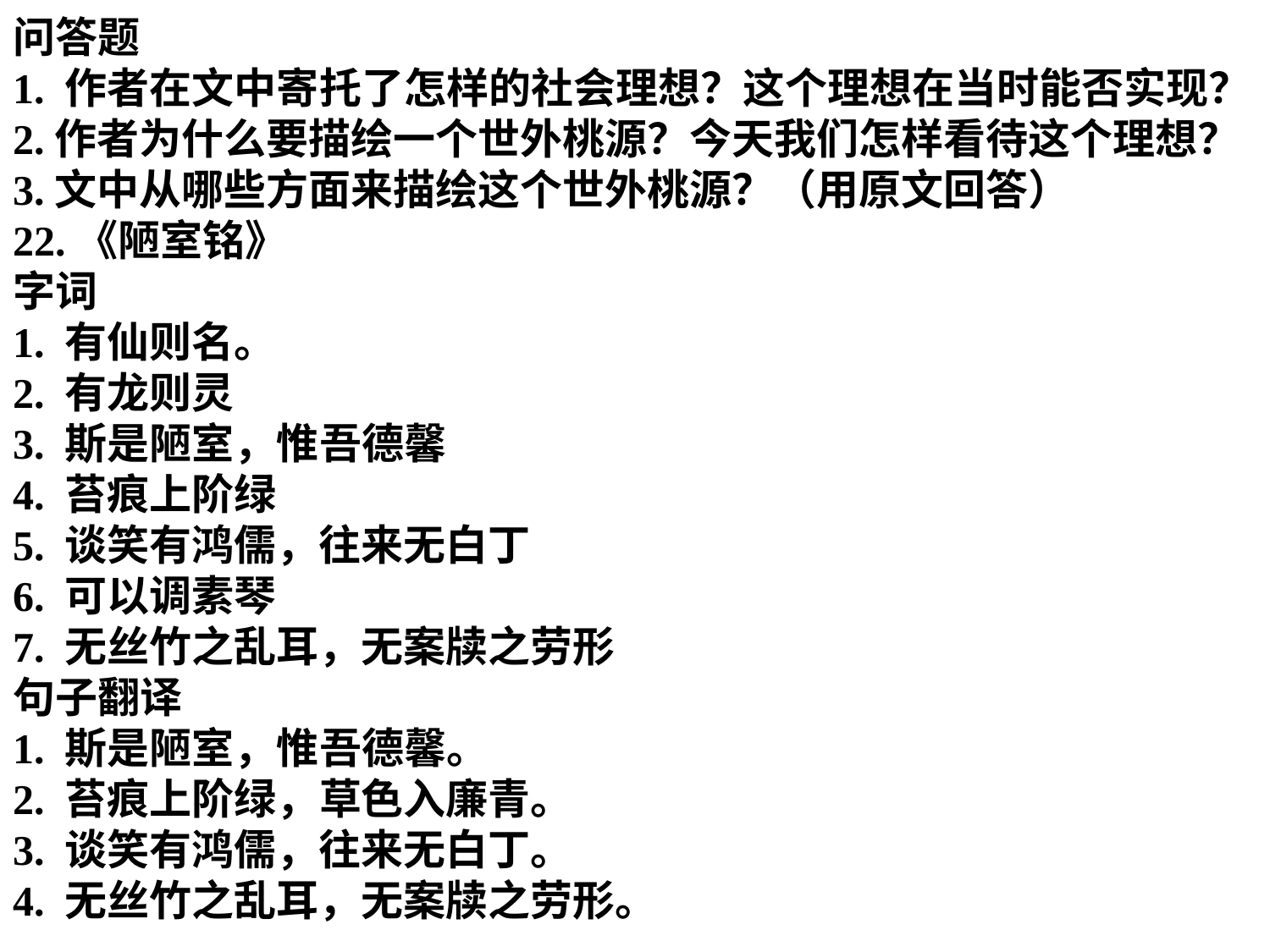

问答题
1. 作者在文中寄托了怎样的社会理想？这个理想在当时能否实现？
2.作者为什么要描绘一个世外桃源？今天我们怎样看待这个理想？
3.文中从哪些方面来描绘这个世外桃源？（用原文回答）
22.《陋室铭》
字词
1. 有仙则名。
2. 有龙则灵
3. 斯是陋室，惟吾德馨
4. 苔痕上阶绿
5. 谈笑有鸿儒，往来无白丁
6. 可以调素琴
7. 无丝竹之乱耳，无案牍之劳形
句子翻译
1. 斯是陋室，惟吾德馨。
2. 苔痕上阶绿，草色入廉青。
3. 谈笑有鸿儒，往来无白丁。
4. 无丝竹之乱耳，无案牍之劳形。